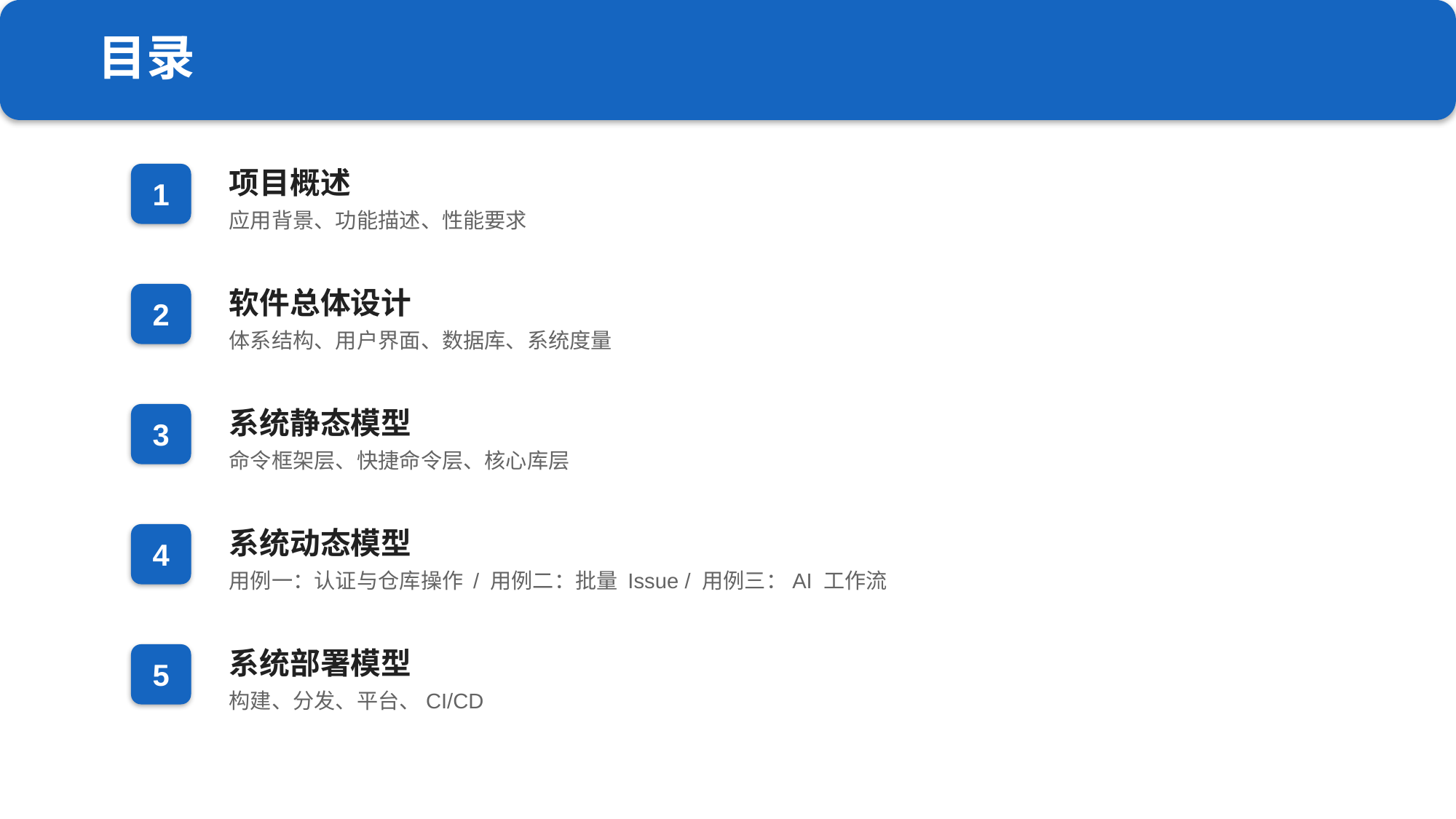

目录
项目概述
1
应用背景、功能描述、性能要求
软件总体设计
2
体系结构、用户界面、数据库、系统度量
系统静态模型
3
命令框架层、快捷命令层、核心库层
系统动态模型
4
用例一：认证与仓库操作 / 用例二：批量 Issue / 用例三：AI 工作流
系统部署模型
5
构建、分发、平台、CI/CD